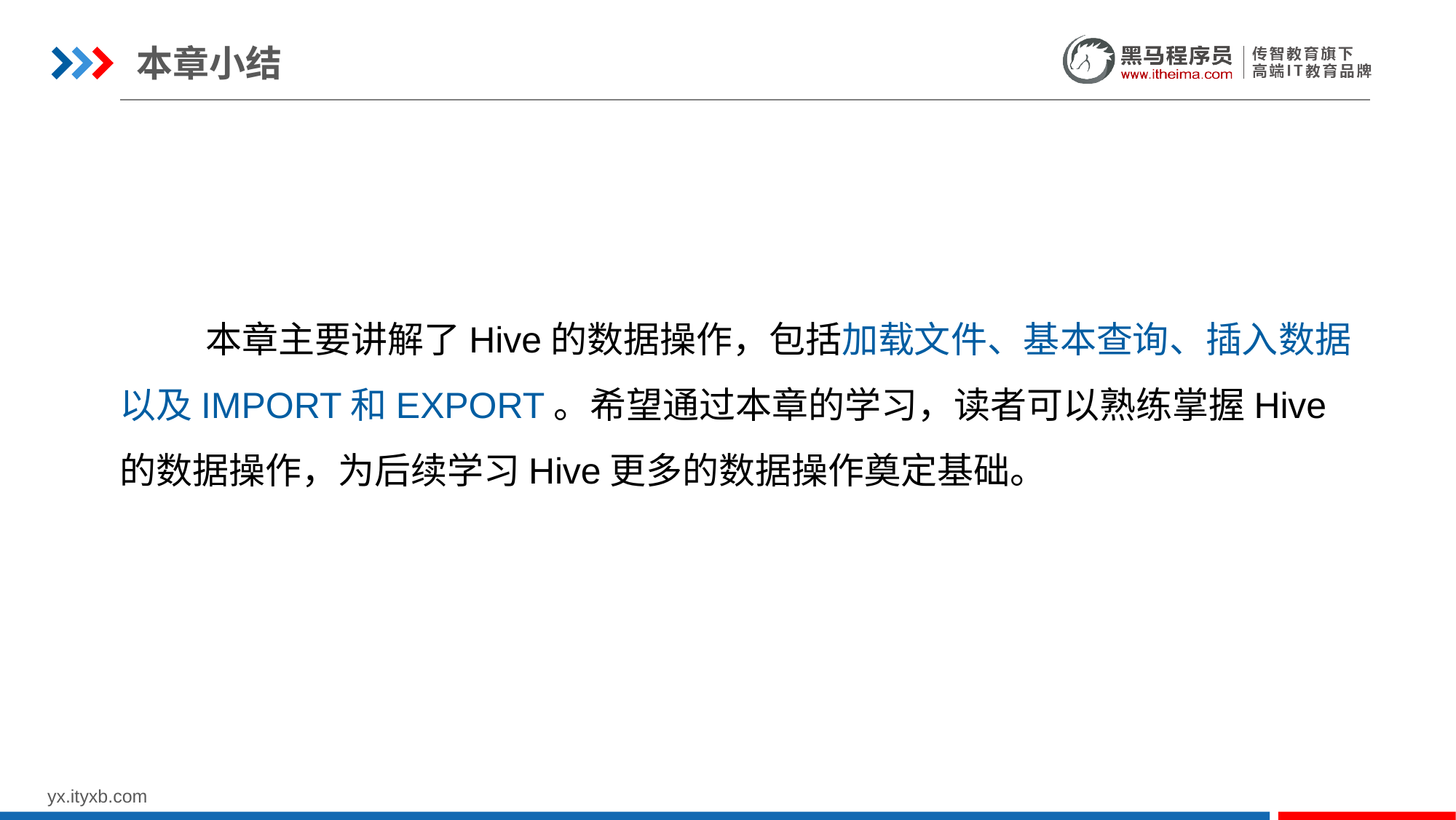

本章小结
本章主要讲解了Hive的数据操作，包括加载文件、基本查询、插入数据以及IMPORT和EXPORT。希望通过本章的学习，读者可以熟练掌握Hive的数据操作，为后续学习Hive更多的数据操作奠定基础。